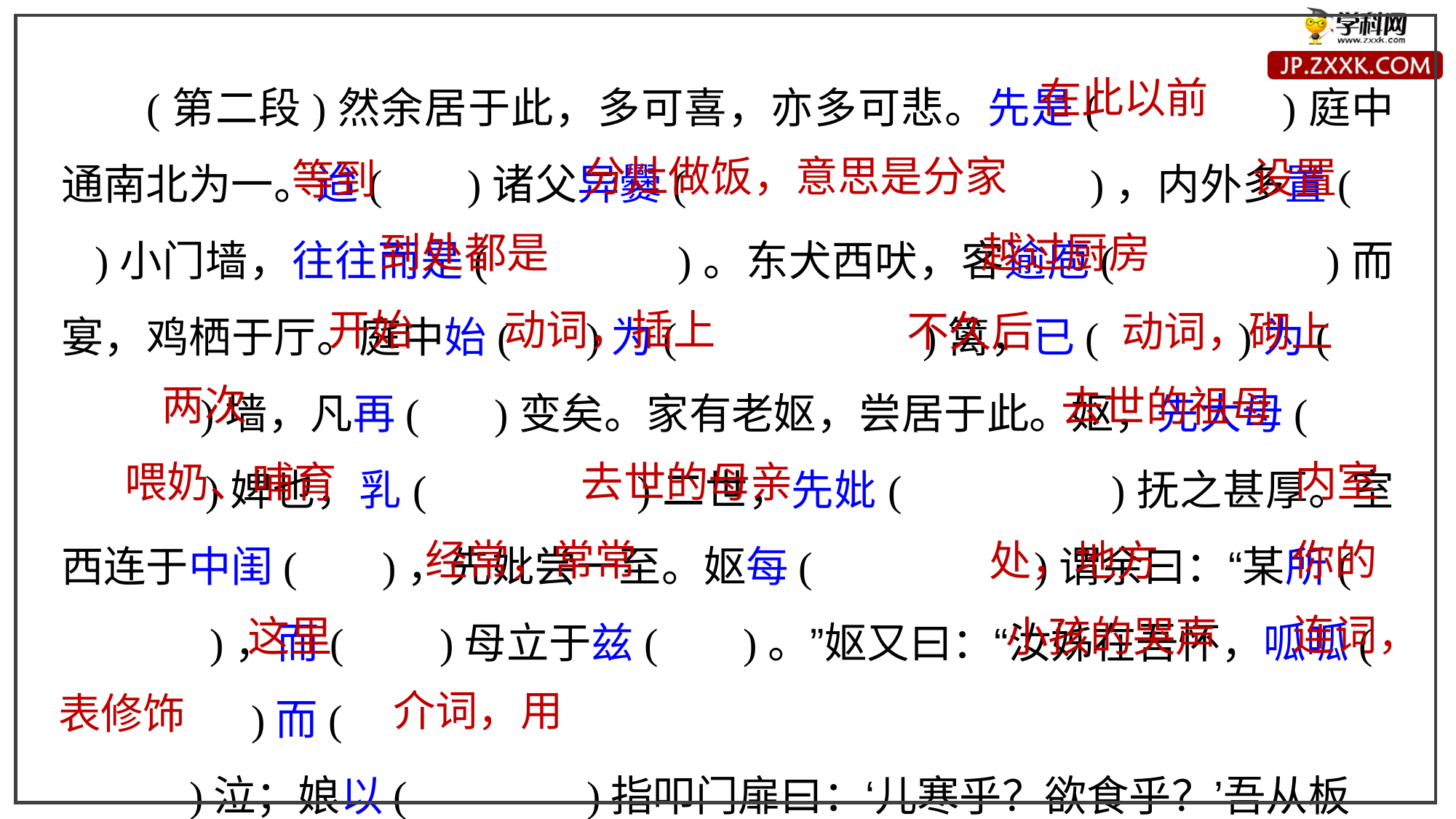

(第二段)然余居于此，多可喜，亦多可悲。先是(                )庭中通南北为一。迨(        )诸父异爨(                                      )，内外多置(        )小门墙，往往而是(                 )。东犬西吠，客逾庖(                   )而宴，鸡栖于厅。庭中始(       )为(                       )篱，已(             )为(                    )墙，凡再(       )变矣。家有老妪，尝居于此。妪，先大母(                      )婢也，乳(                   )二世，先妣(                   )抚之甚厚。室西连于中闺(        )，先妣尝一至。妪每(                     )谓余曰：“某所(                   )，而(         )母立于兹(        )。”妪又曰：“汝姊在吾怀，呱呱(                     )而(
    )泣；娘以(                 )指叩门扉曰：‘儿寒乎？欲食乎？’吾从板
在此以前
分灶做饭，意思是分家
设置
等到
到处都是
越过厨房
动词，插上
开始
不久后
动词，砌上
两次
去世的祖母
内室
喂奶、哺育
去世的母亲
经常，常常
你的
处，地方
连词，
这里
小孩的哭声
介词，用
表修饰